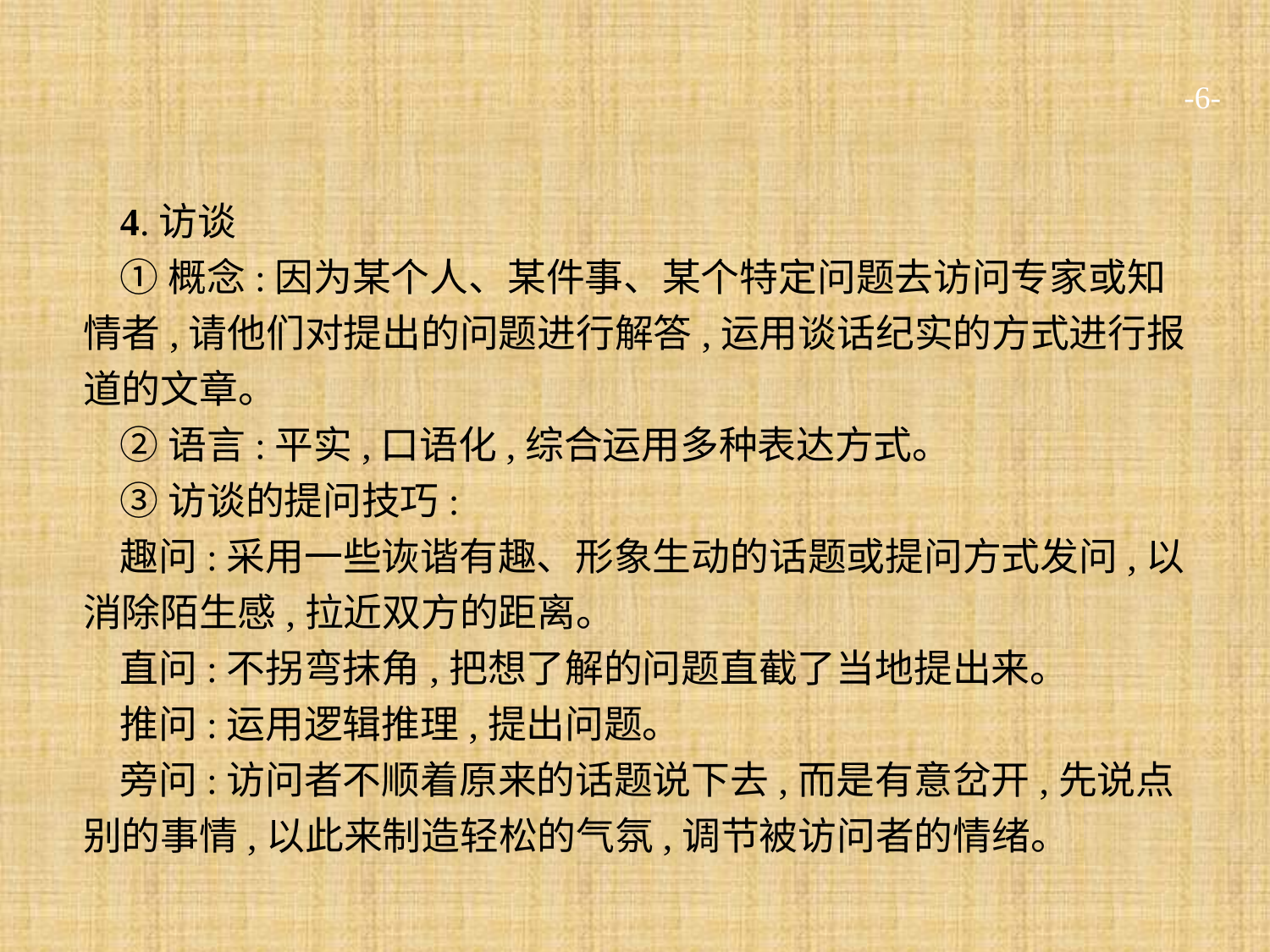

-6-
4.访谈
①概念:因为某个人、某件事、某个特定问题去访问专家或知情者,请他们对提出的问题进行解答,运用谈话纪实的方式进行报道的文章。
②语言:平实,口语化,综合运用多种表达方式。
③访谈的提问技巧:
趣问:采用一些诙谐有趣、形象生动的话题或提问方式发问,以消除陌生感,拉近双方的距离。
直问:不拐弯抹角,把想了解的问题直截了当地提出来。
推问:运用逻辑推理,提出问题。
旁问:访问者不顺着原来的话题说下去,而是有意岔开,先说点别的事情,以此来制造轻松的气氛,调节被访问者的情绪。